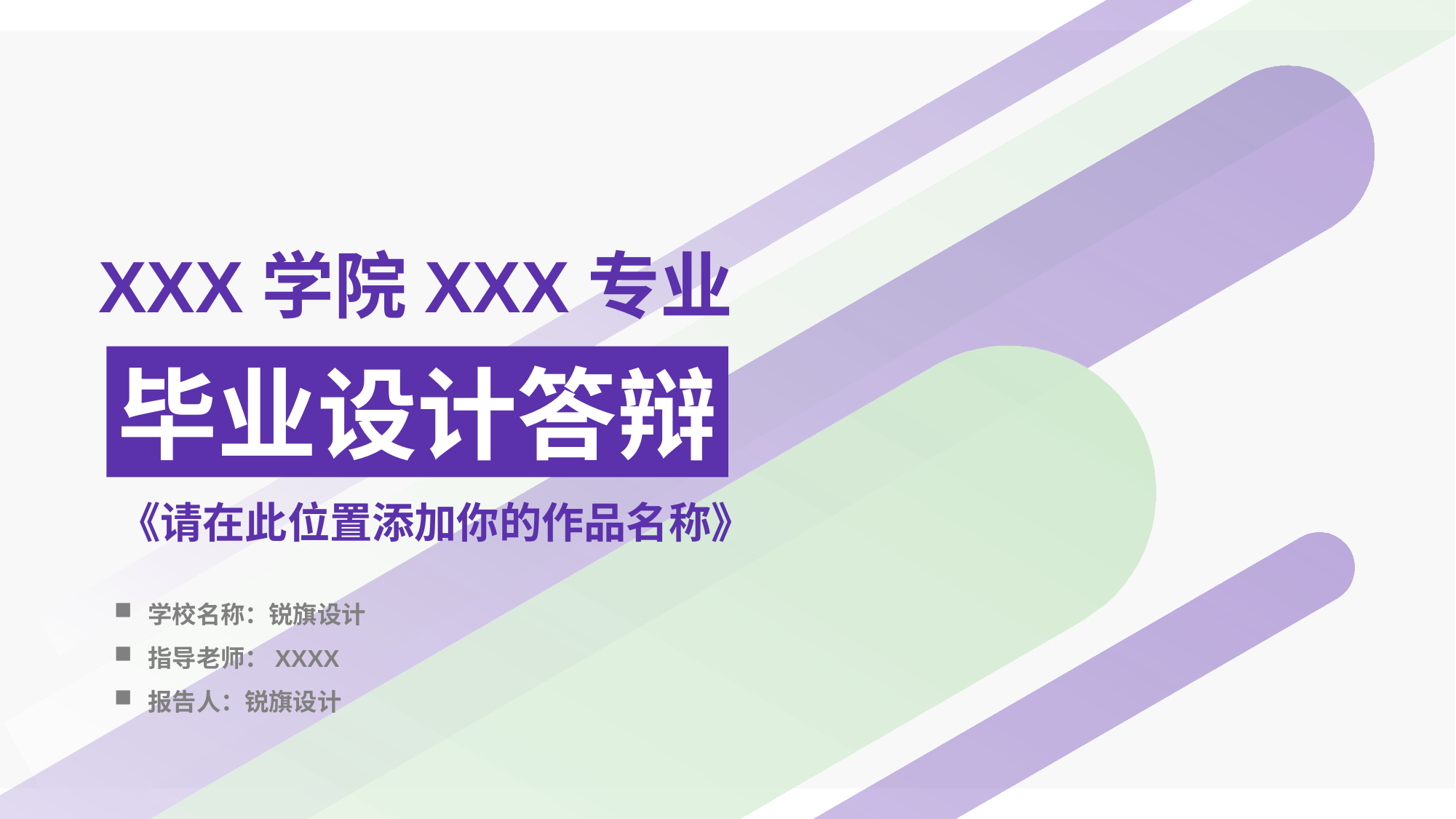

XXX学院XXX专业
毕业设计答辩
《请在此位置添加你的作品名称》
学校名称：锐旗设计
指导老师：XXXX
报告人：锐旗设计